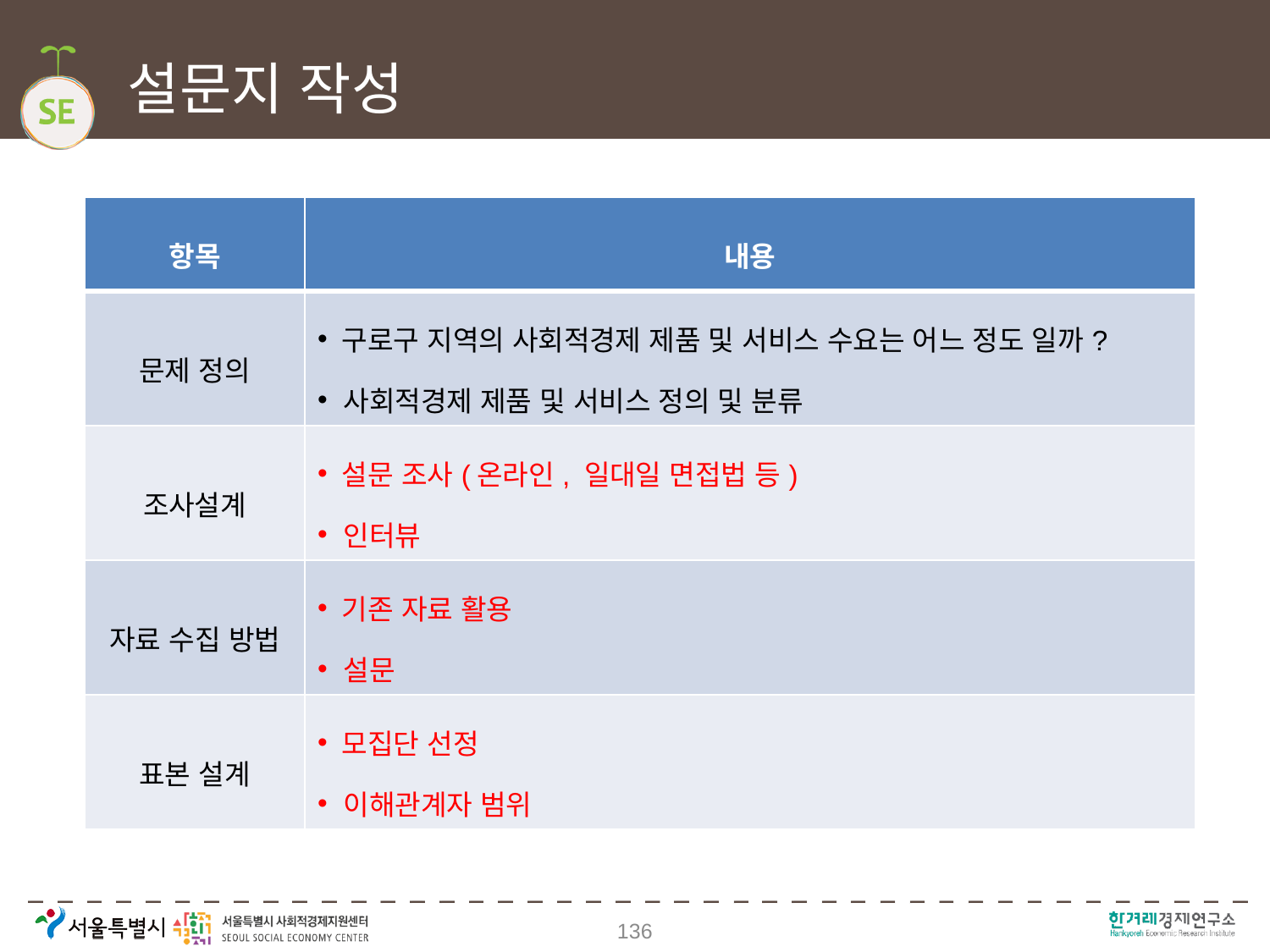

# 설문지 작성
| 항목 | 내용 |
| --- | --- |
| 문제 정의 | 구로구 지역의 사회적경제 제품 및 서비스 수요는 어느 정도 일까? 사회적경제 제품 및 서비스 정의 및 분류 |
| 조사설계 | 설문 조사(온라인, 일대일 면접법 등) 인터뷰 |
| 자료 수집 방법 | 기존 자료 활용 설문 |
| 표본 설계 | 모집단 선정 이해관계자 범위 |
136